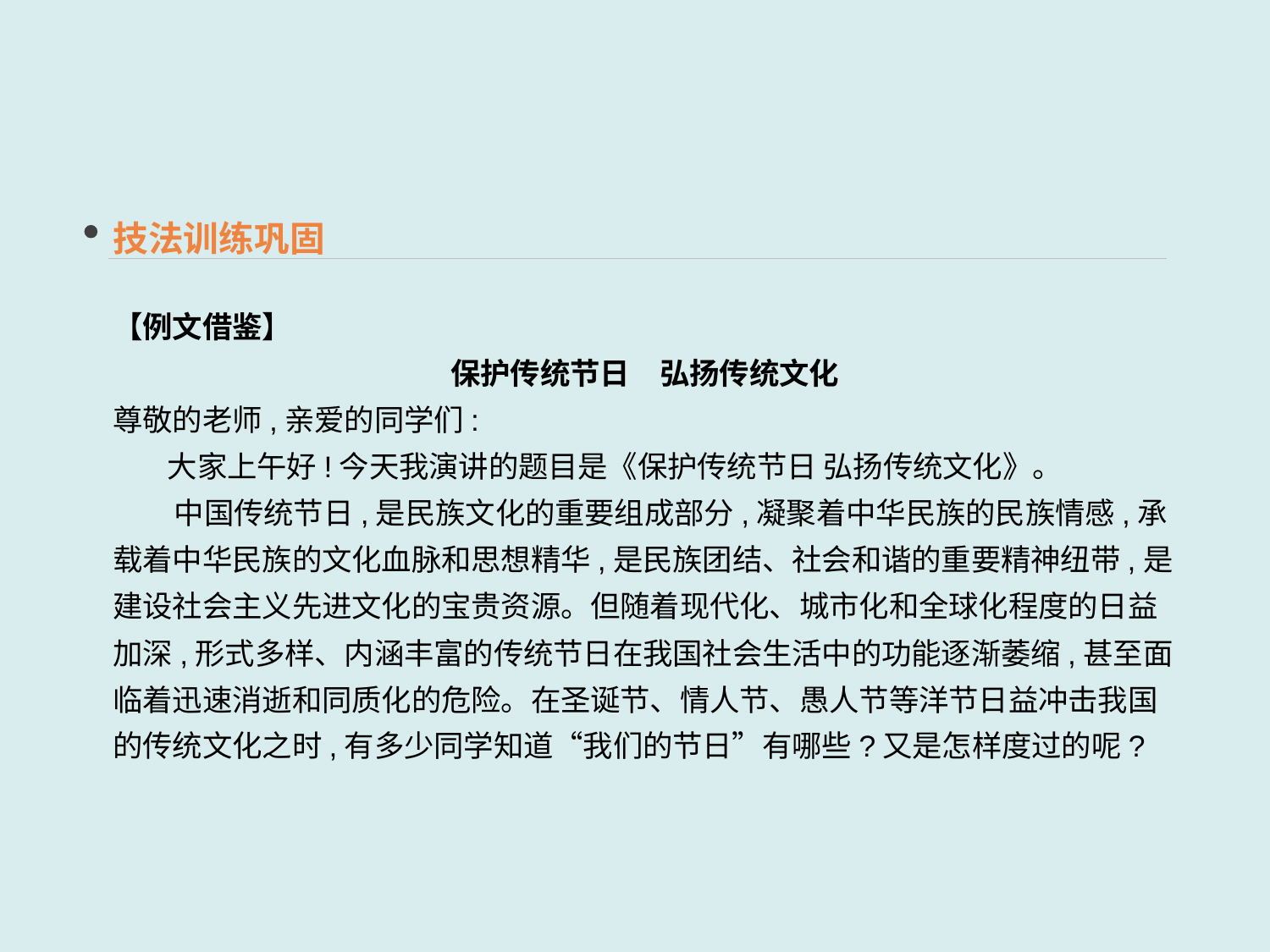

技法训练巩固

【例文借鉴】
保护传统节日　弘扬传统文化
尊敬的老师,亲爱的同学们:
       大家上午好!今天我演讲的题目是《保护传统节日 弘扬传统文化》。
        中国传统节日,是民族文化的重要组成部分,凝聚着中华民族的民族情感,承载着中华民族的文化血脉和思想精华,是民族团结、社会和谐的重要精神纽带,是建设社会主义先进文化的宝贵资源。但随着现代化、城市化和全球化程度的日益加深,形式多样、内涵丰富的传统节日在我国社会生活中的功能逐渐萎缩,甚至面临着迅速消逝和同质化的危险。在圣诞节、情人节、愚人节等洋节日益冲击我国的传统文化之时,有多少同学知道“我们的节日”有哪些?又是怎样度过的呢?